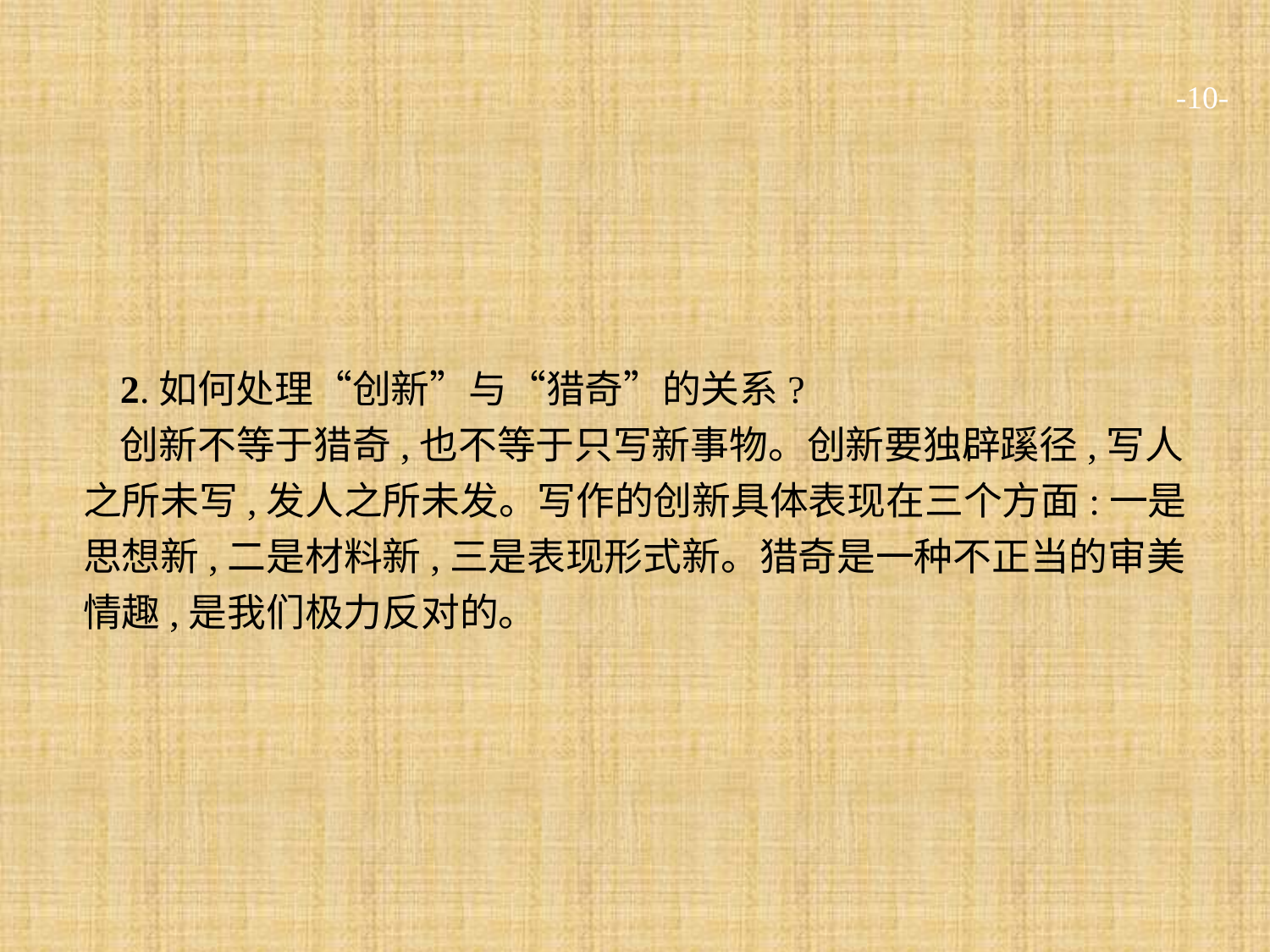

-10-
2.如何处理“创新”与“猎奇”的关系?
创新不等于猎奇,也不等于只写新事物。创新要独辟蹊径,写人之所未写,发人之所未发。写作的创新具体表现在三个方面:一是思想新,二是材料新,三是表现形式新。猎奇是一种不正当的审美情趣,是我们极力反对的。